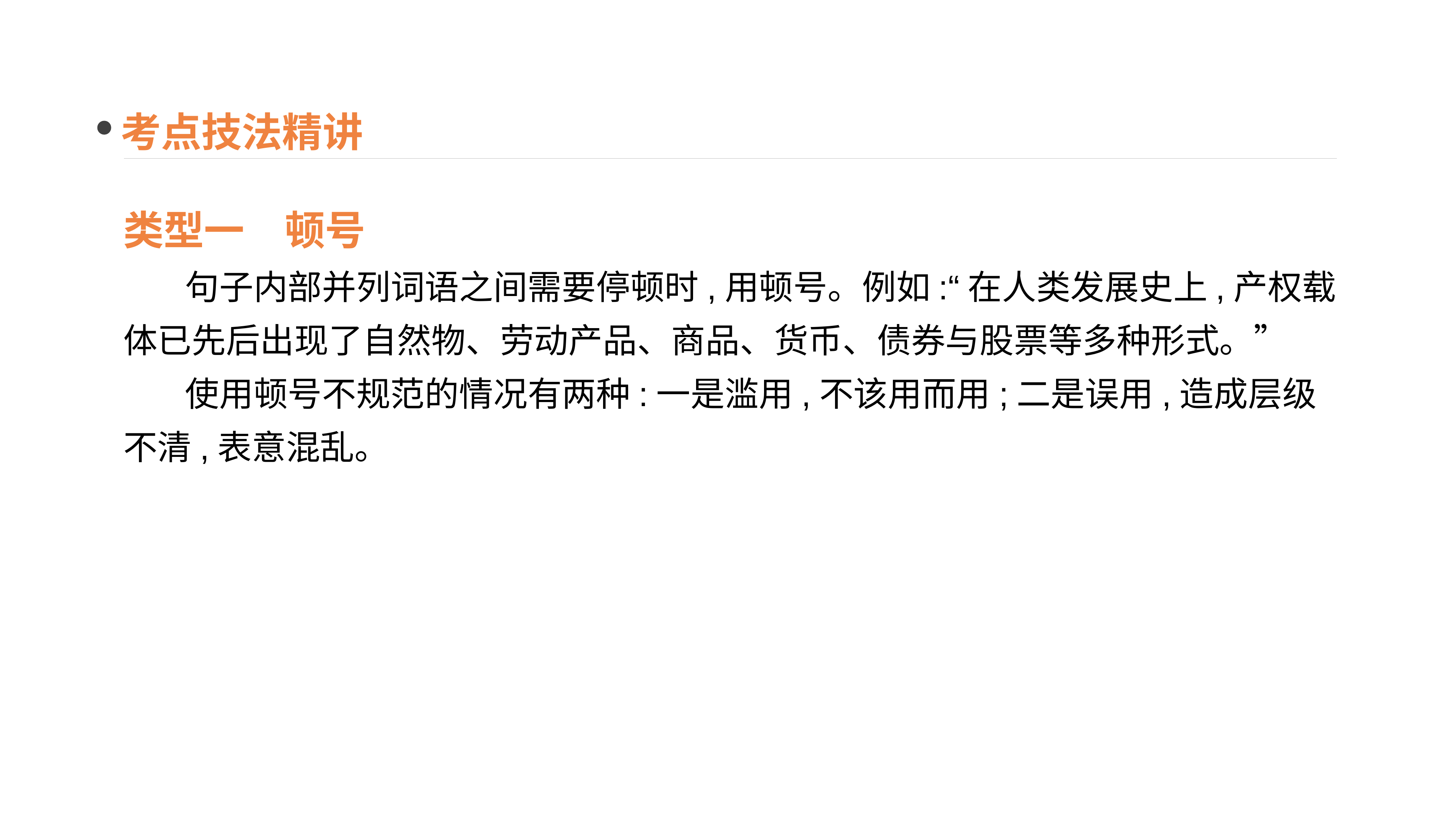

考点技法精讲

类型一　顿号
       句子内部并列词语之间需要停顿时,用顿号。例如:“在人类发展史上,产权载体已先后出现了自然物、劳动产品、商品、货币、债券与股票等多种形式。”
       使用顿号不规范的情况有两种:一是滥用,不该用而用;二是误用,造成层级不清,表意混乱。